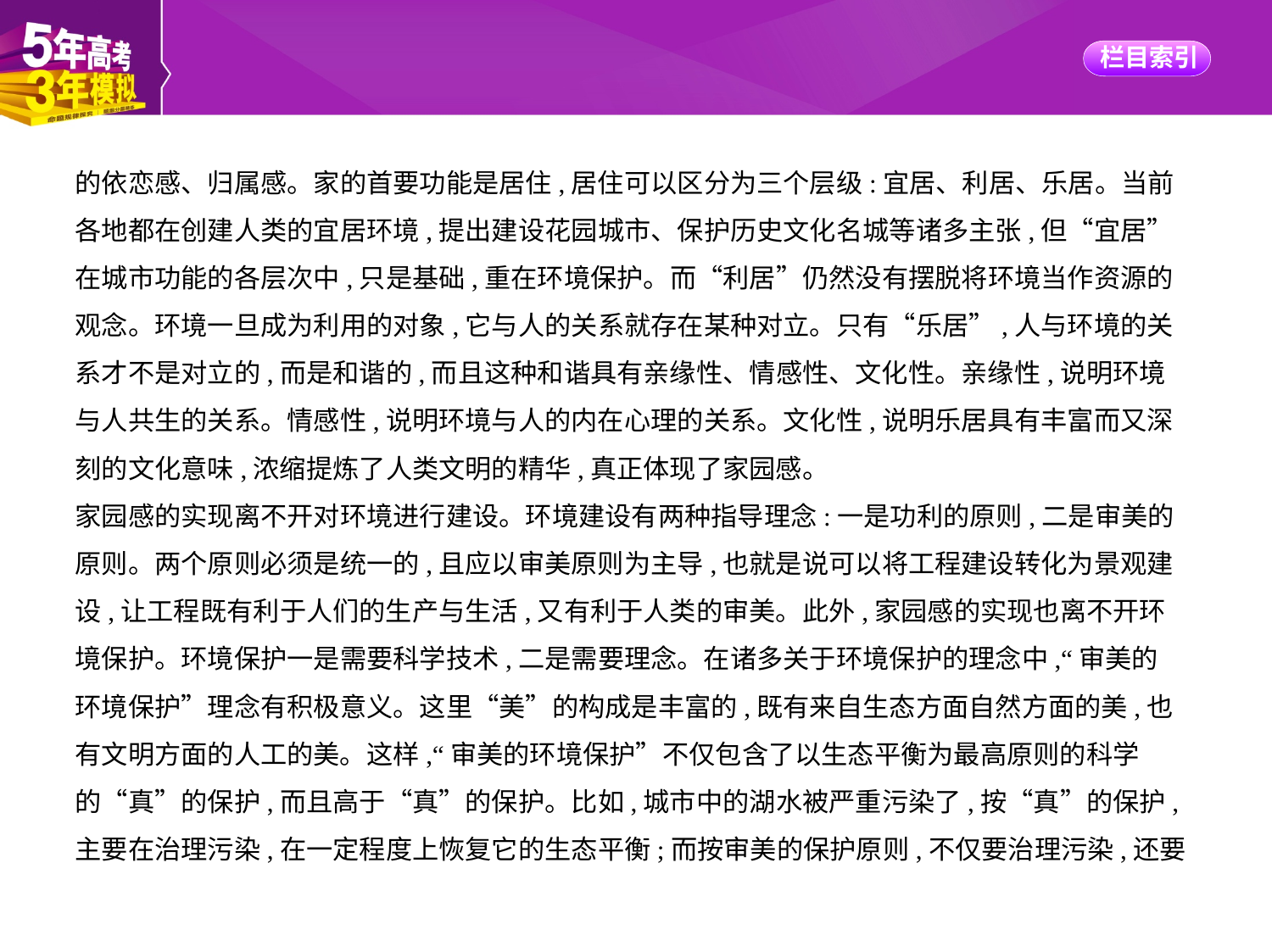

的依恋感、归属感。家的首要功能是居住,居住可以区分为三个层级:宜居、利居、乐居。当前
各地都在创建人类的宜居环境,提出建设花园城市、保护历史文化名城等诸多主张,但“宜居”
在城市功能的各层次中,只是基础,重在环境保护。而“利居”仍然没有摆脱将环境当作资源的
观念。环境一旦成为利用的对象,它与人的关系就存在某种对立。只有“乐居”,人与环境的关
系才不是对立的,而是和谐的,而且这种和谐具有亲缘性、情感性、文化性。亲缘性,说明环境
与人共生的关系。情感性,说明环境与人的内在心理的关系。文化性,说明乐居具有丰富而又深
刻的文化意味,浓缩提炼了人类文明的精华,真正体现了家园感。
家园感的实现离不开对环境进行建设。环境建设有两种指导理念:一是功利的原则,二是审美的
原则。两个原则必须是统一的,且应以审美原则为主导,也就是说可以将工程建设转化为景观建
设,让工程既有利于人们的生产与生活,又有利于人类的审美。此外,家园感的实现也离不开环
境保护。环境保护一是需要科学技术,二是需要理念。在诸多关于环境保护的理念中,“审美的
环境保护”理念有积极意义。这里“美”的构成是丰富的,既有来自生态方面自然方面的美,也
有文明方面的人工的美。这样,“审美的环境保护”不仅包含了以生态平衡为最高原则的科学
的“真”的保护,而且高于“真”的保护。比如,城市中的湖水被严重污染了,按“真”的保护,
主要在治理污染,在一定程度上恢复它的生态平衡;而按审美的保护原则,不仅要治理污染,还要